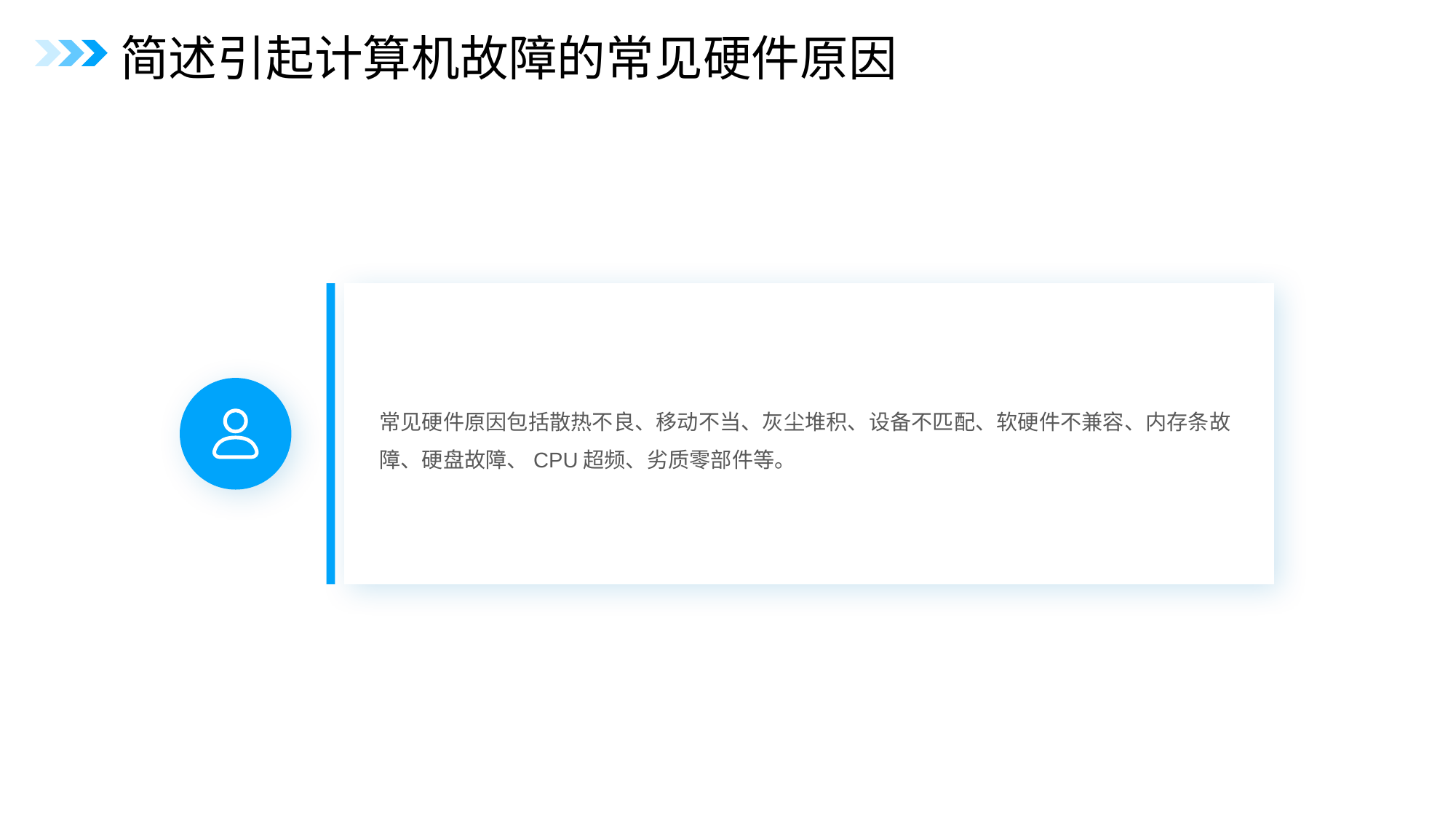

简述引起计算机故障的常见硬件原因

常见硬件原因包括散热不良、移动不当、灰尘堆积、设备不匹配、软硬件不兼容、内存条故障、硬盘故障、CPU超频、劣质零部件等。